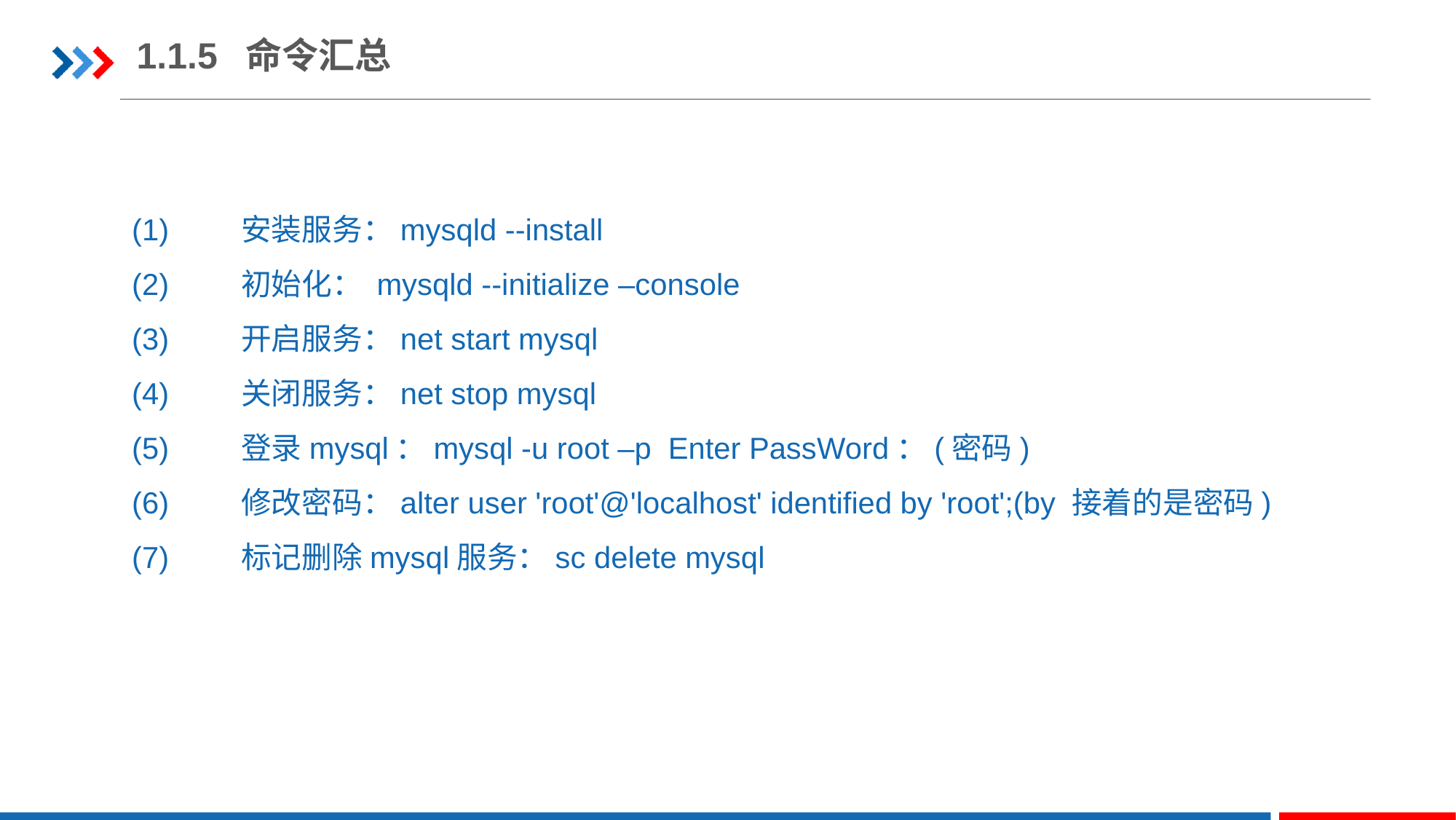

1.1.5 	命令汇总
(1)	安装服务：mysqld --install
(2)	初始化： mysqld --initialize –console
(3)	开启服务：net start mysql
(4)	关闭服务：net stop mysql
(5)	登录mysql：mysql -u root –p  Enter PassWord：(密码)
(6)	修改密码：alter user 'root'@'localhost' identified by 'root';(by 接着的是密码)
(7)	标记删除mysql服务：sc delete mysql